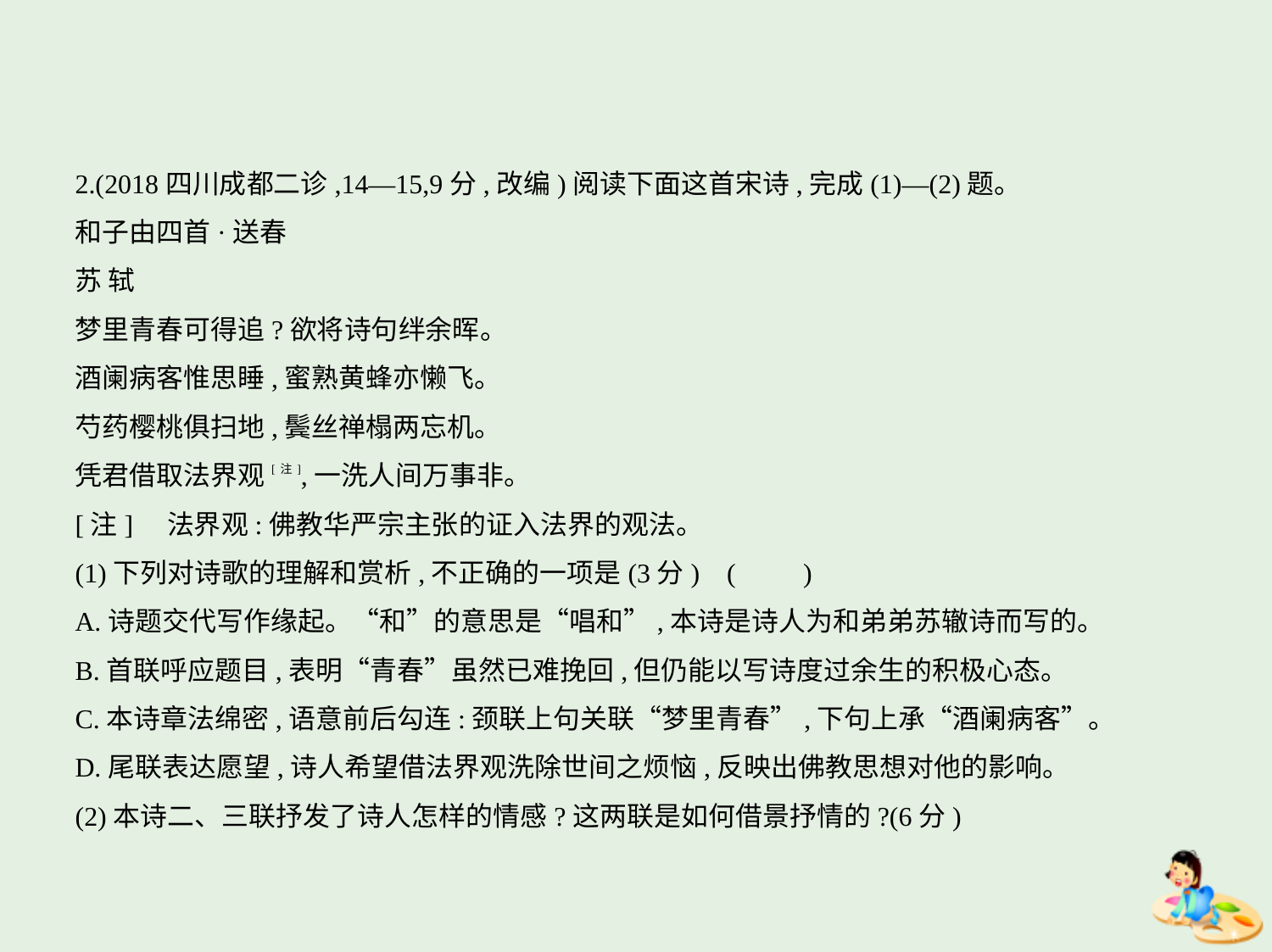

2.(2018四川成都二诊,14—15,9分,改编)阅读下面这首宋诗,完成(1)—(2)题。
和子由四首·送春
苏 轼
梦里青春可得追?欲将诗句绊余晖。
酒阑病客惟思睡,蜜熟黄蜂亦懒飞。
芍药樱桃俱扫地,鬓丝禅榻两忘机。
凭君借取法界观[注],一洗人间万事非。
[注]　法界观:佛教华严宗主张的证入法界的观法。
(1)下列对诗歌的理解和赏析,不正确的一项是(3分) (　　)
A.诗题交代写作缘起。“和”的意思是“唱和”,本诗是诗人为和弟弟苏辙诗而写的。
B.首联呼应题目,表明“青春”虽然已难挽回,但仍能以写诗度过余生的积极心态。
C.本诗章法绵密,语意前后勾连:颈联上句关联“梦里青春”,下句上承“酒阑病客”。
D.尾联表达愿望,诗人希望借法界观洗除世间之烦恼,反映出佛教思想对他的影响。
(2)本诗二、三联抒发了诗人怎样的情感?这两联是如何借景抒情的?(6分)